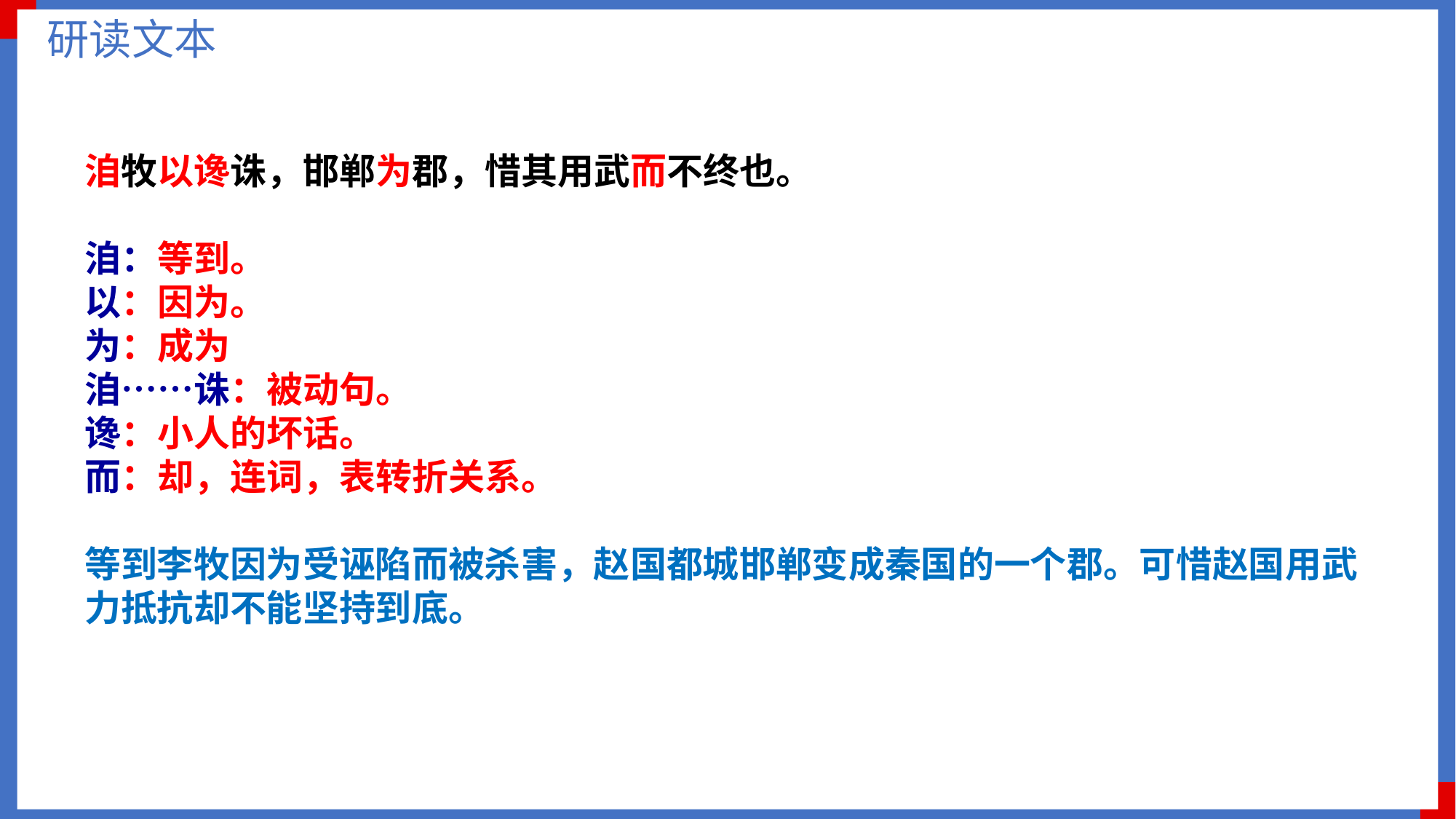

研读文本
洎牧以谗诛，邯郸为郡，惜其用武而不终也。

洎：等到。
以：因为。
为：成为
洎……诛：被动句。
谗：小人的坏话。
而：却，连词，表转折关系。

等到李牧因为受诬陷而被杀害，赵国都城邯郸变成秦国的一个郡。可惜赵国用武力抵抗却不能坚持到底。